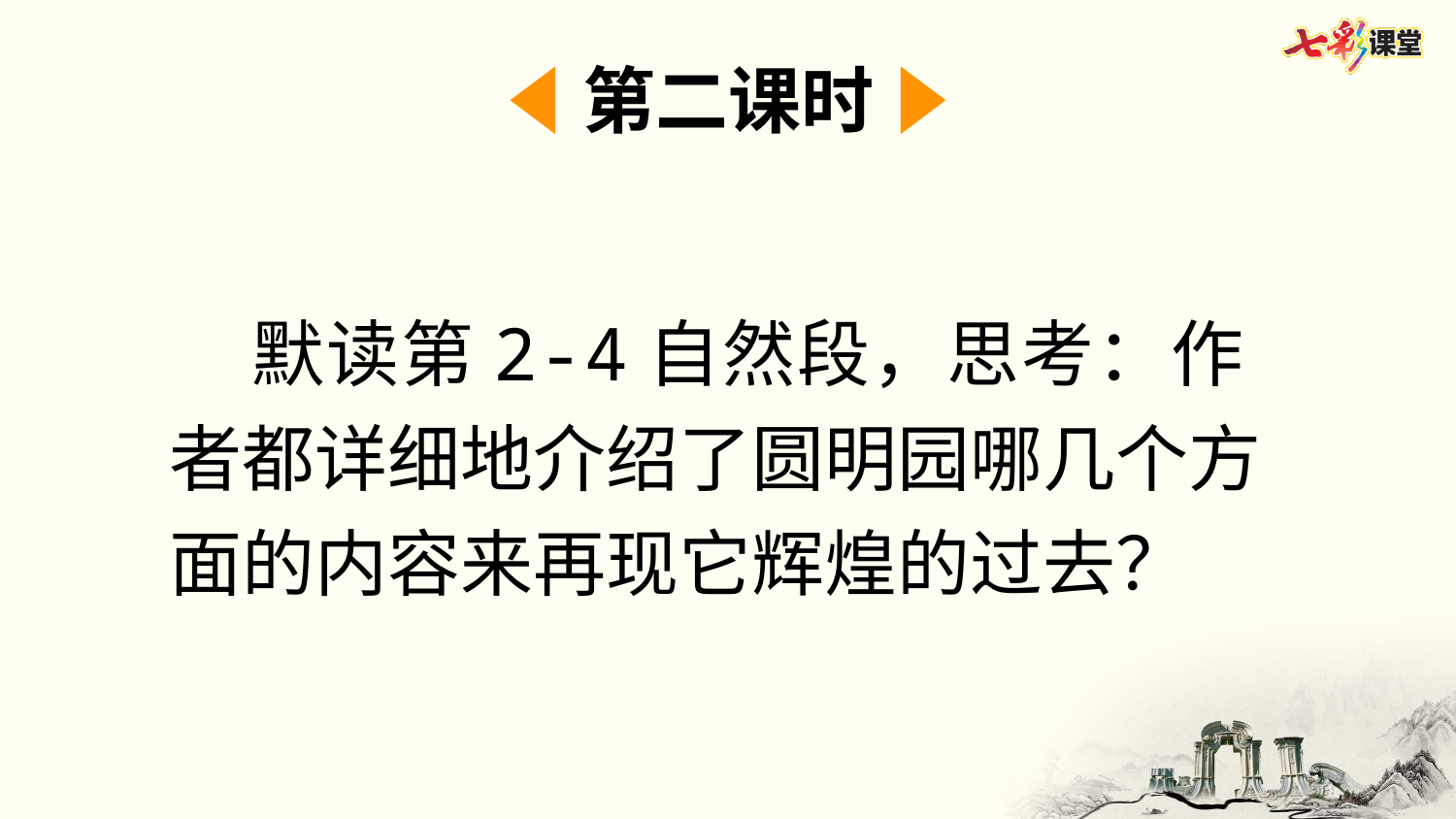

第二课时

    默读第2-4自然段，思考：作者都详细地介绍了圆明园哪几个方面的内容来再现它辉煌的过去？